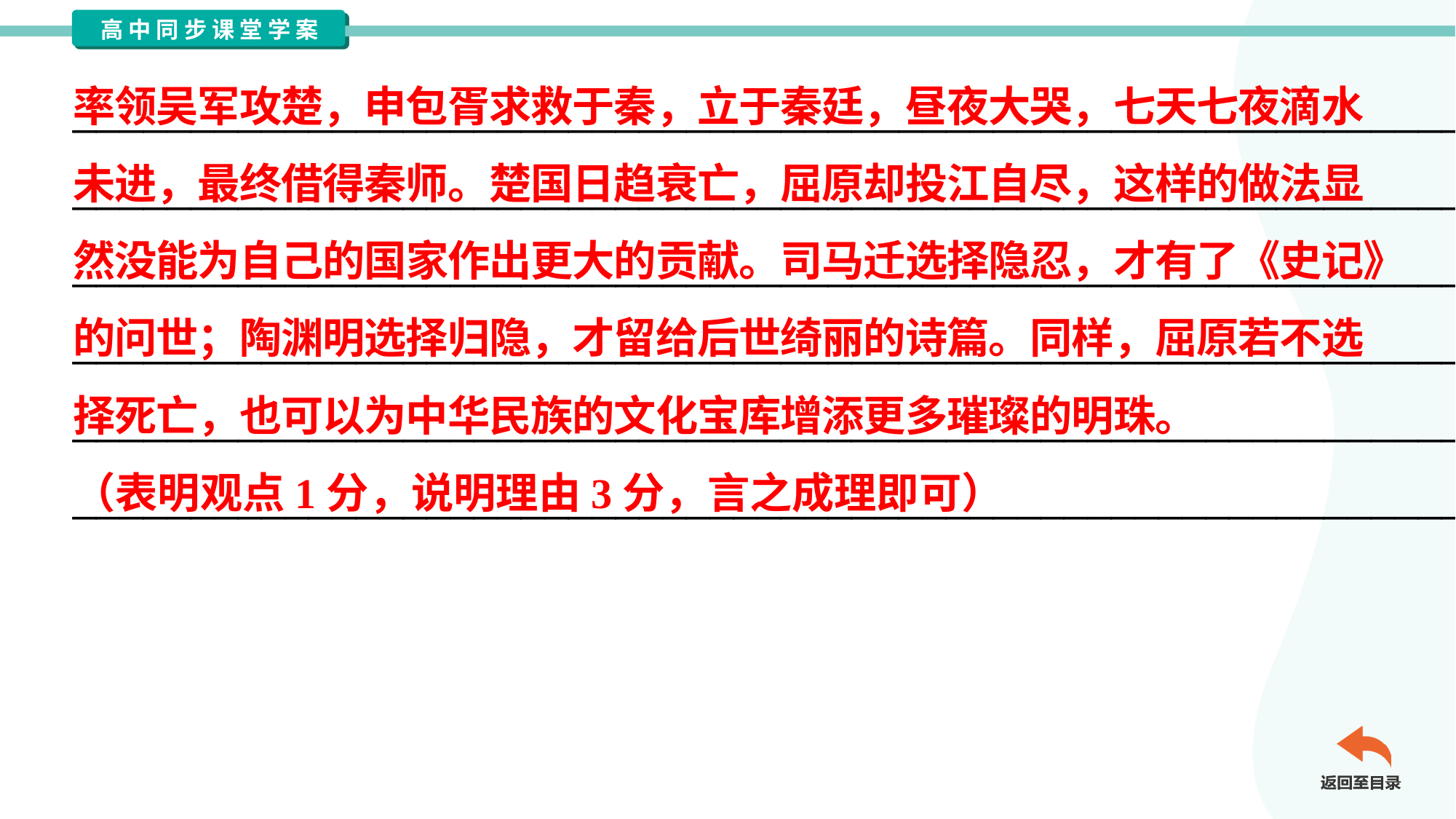

率领吴军攻楚，申包胥求救于秦，立于秦廷，昼夜大哭，七天七夜滴水
未进，最终借得秦师。楚国日趋衰亡，屈原却投江自尽，这样的做法显
然没能为自己的国家作出更大的贡献。司马迁选择隐忍，才有了《史记》
的问世；陶渊明选择归隐，才留给后世绮丽的诗篇。同样，屈原若不选
择死亡，也可以为中华民族的文化宝库增添更多璀璨的明珠。
（表明观点1分，说明理由3分，言之成理即可）
_____________________________________________________________
_____________________________________________________________
_____________________________________________________________
_____________________________________________________________
_____________________________________________________________
_____________________________________________________________